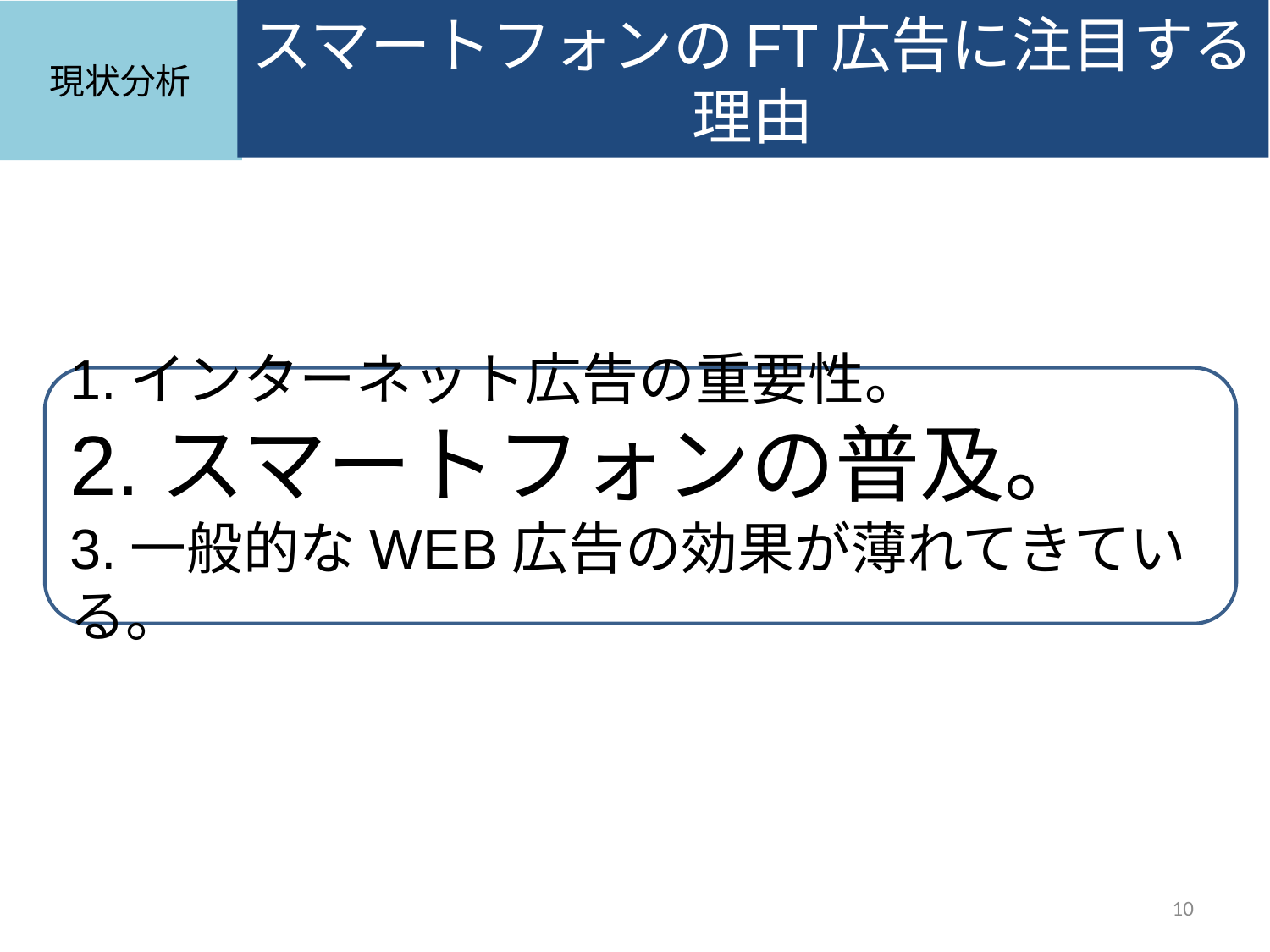

スマートフォンのFT広告に注目する理由
現状分析
1.インターネット広告の重要性。
2.スマートフォンの普及。
3.一般的なWEB広告の効果が薄れてきている。
10